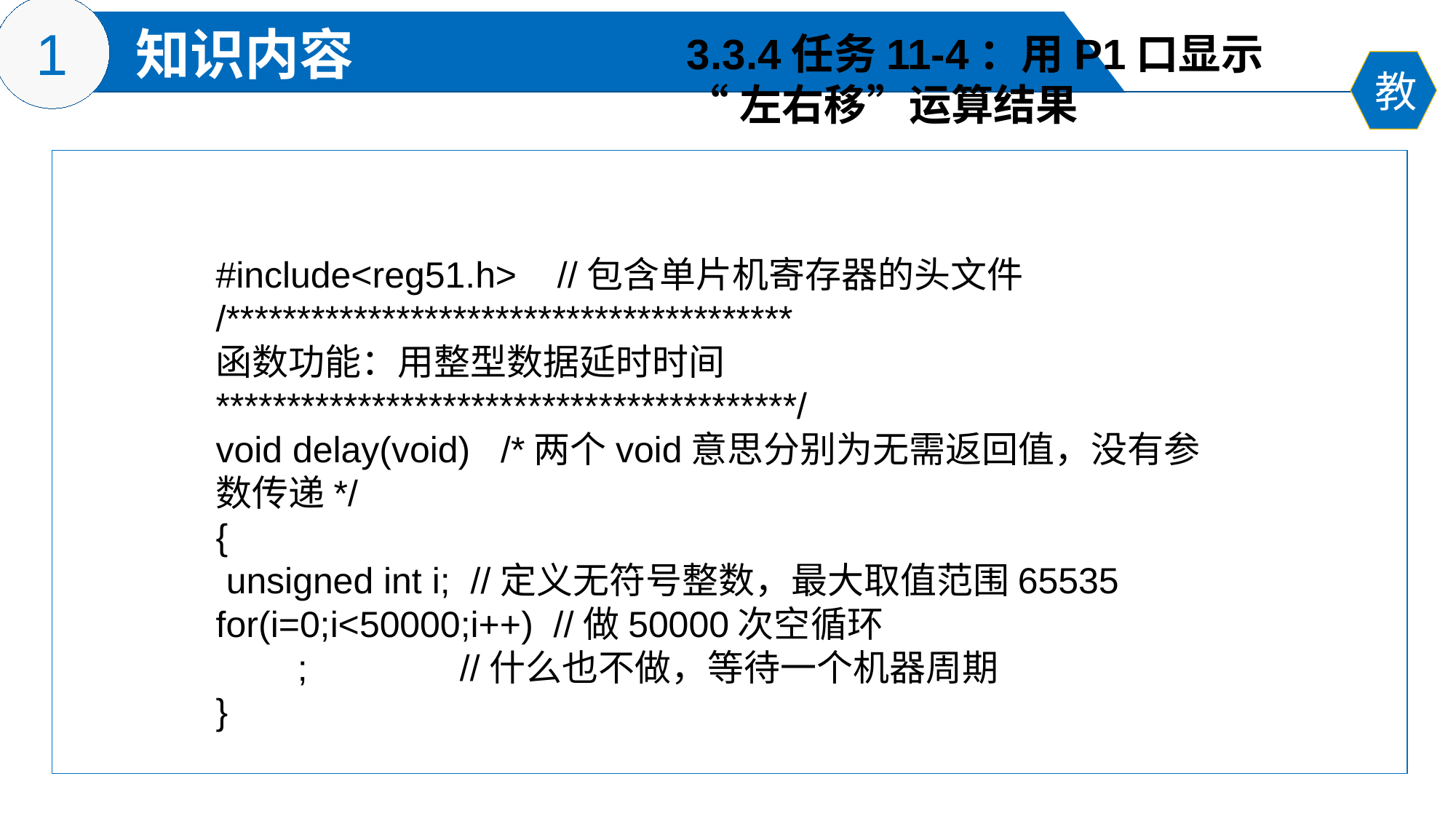

3.3.4任务11-4：用P1口显示
“左右移”运算结果
#include<reg51.h>    //包含单片机寄存器的头文件
/****************************************
函数功能：用整型数据延时时间
*****************************************/
void delay(void)   /*两个void意思分别为无需返回值，没有参数传递*/
{
 unsigned int i;  //定义无符号整数，最大取值范围65535
for(i=0;i<50000;i++)  //做50000次空循环
        ;               //什么也不做，等待一个机器周期
}